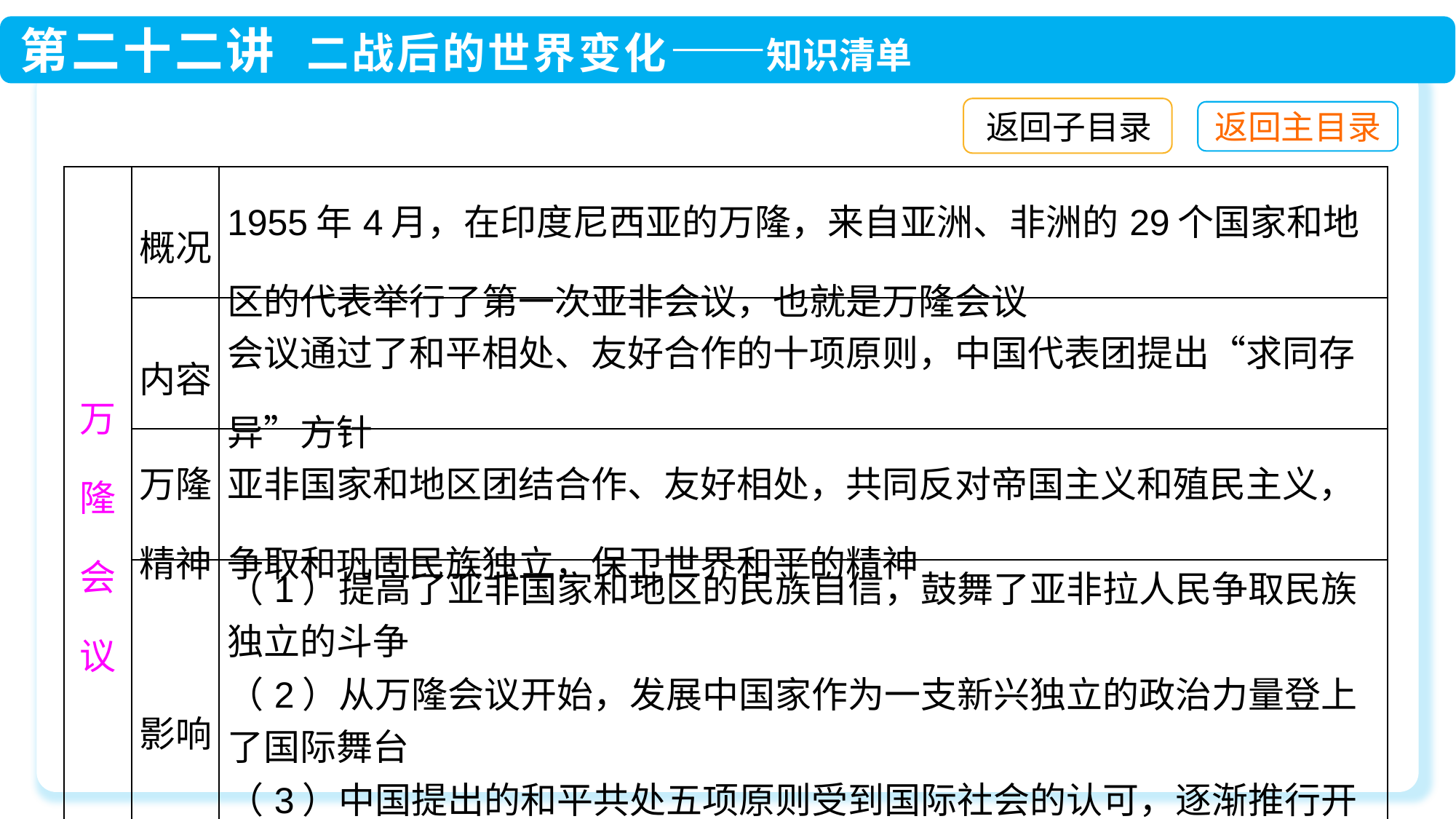

返回子目录
| 万隆会议 | 概况 | 1955年4月，在印度尼西亚的万隆，来自亚洲、非洲的29个国家和地区的代表举行了第一次亚非会议，也就是万隆会议 |
| --- | --- | --- |
|  | 内容 | 会议通过了和平相处、友好合作的十项原则，中国代表团提出“求同存异”方针 |
|  | 万隆精神 | 亚非国家和地区团结合作、友好相处，共同反对帝国主义和殖民主义，争取和巩固民族独立，保卫世界和平的精神 |
|  | 影响 | （1）提高了亚非国家和地区的民族自信，鼓舞了亚非拉人民争取民族独立的斗争 （2）从万隆会议开始，发展中国家作为一支新兴独立的政治力量登上了国际舞台 （3）中国提出的和平共处五项原则受到国际社会的认可，逐渐推行开来 |